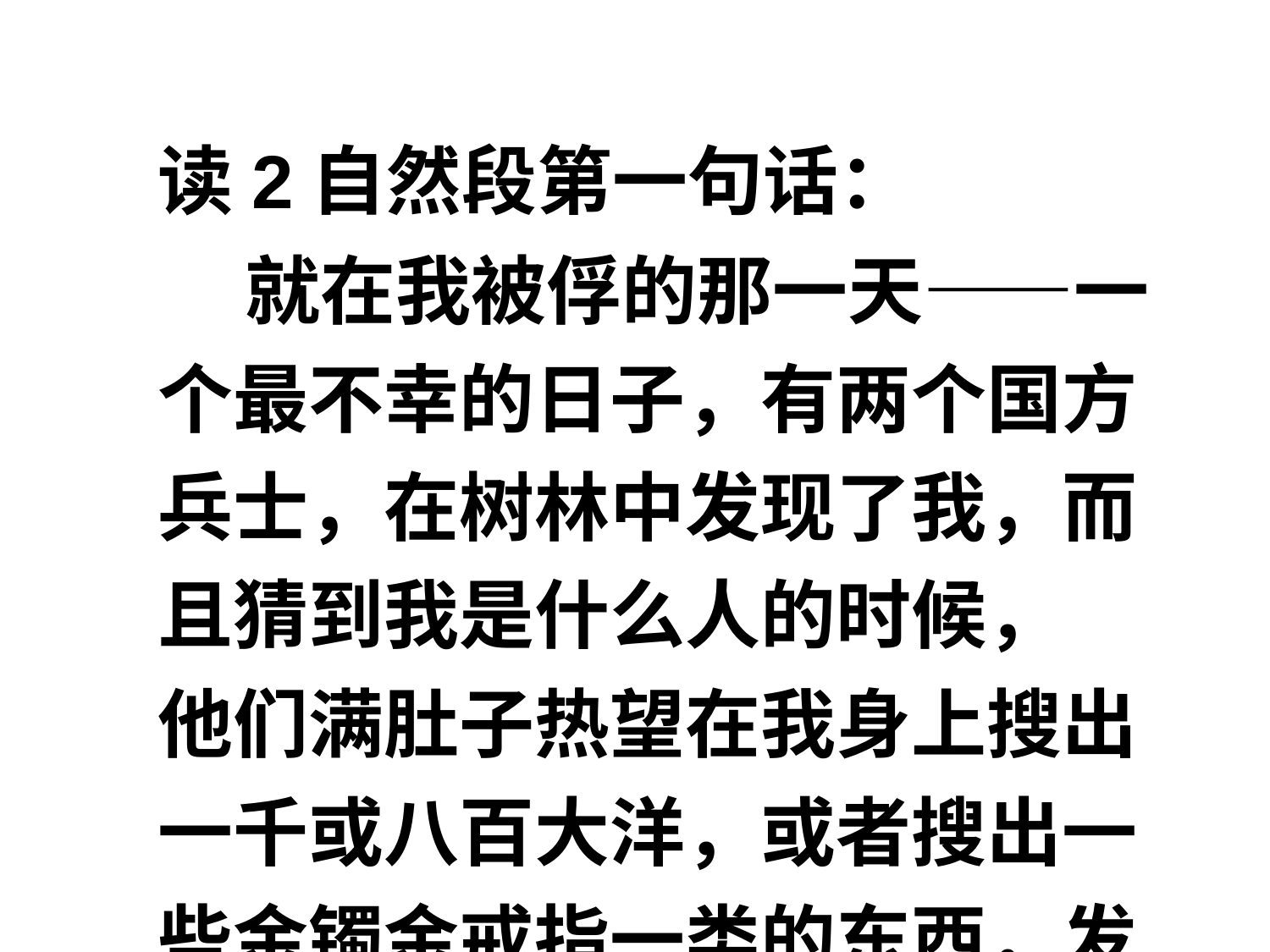

读2自然段第一句话：
    就在我被俘的那一天——一个最不幸的日子，有两个国方兵士，在树林中发现了我，而且猜到我是什么人的时候，
他们满肚子热望在我身上搜出一千或八百大洋，或者搜出一些金镯金戒指一类的东西，发个意外之财。